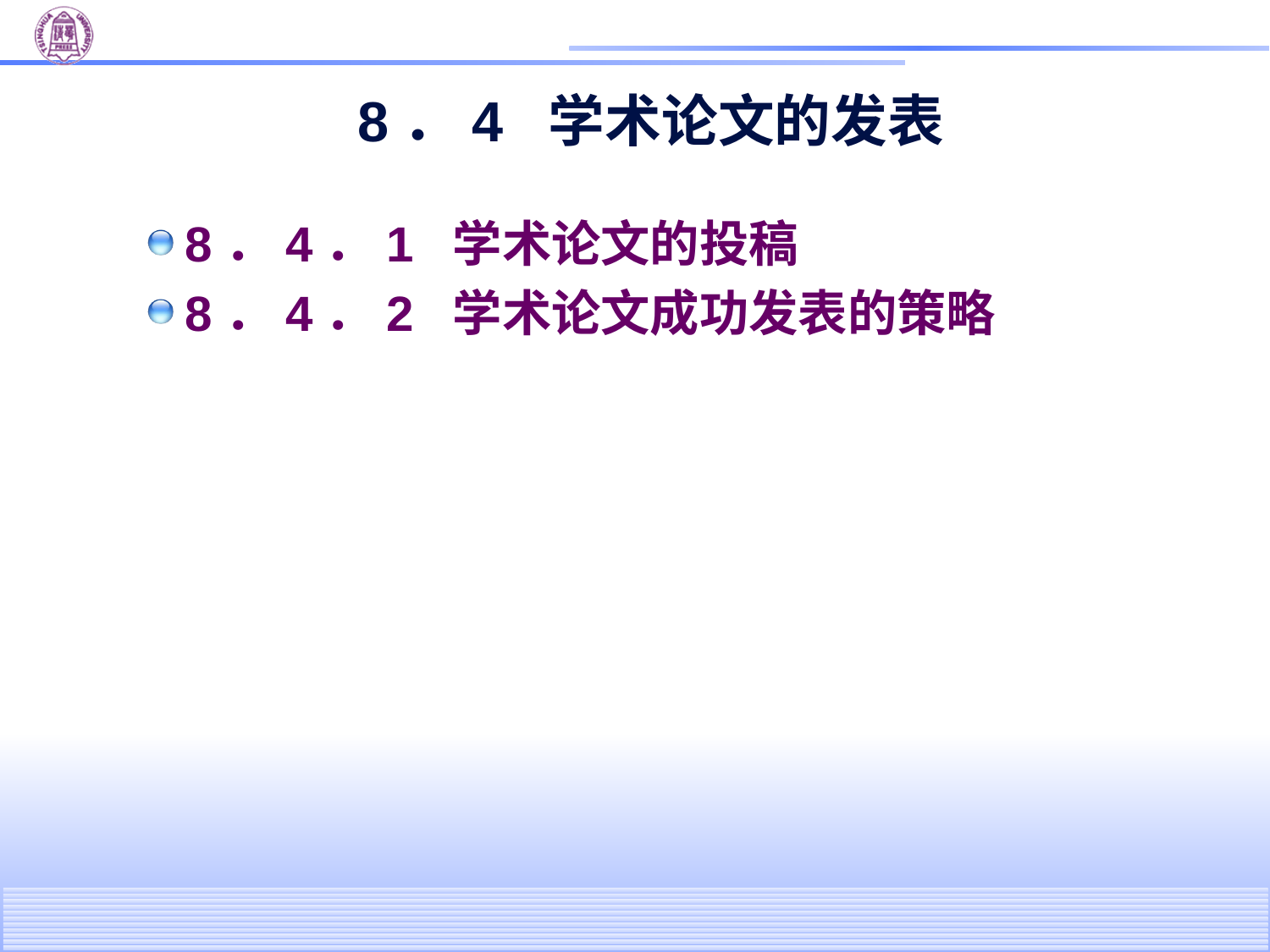

# 8．4  学术论文的发表
8．4．1  学术论文的投稿
8．4．2  学术论文成功发表的策略